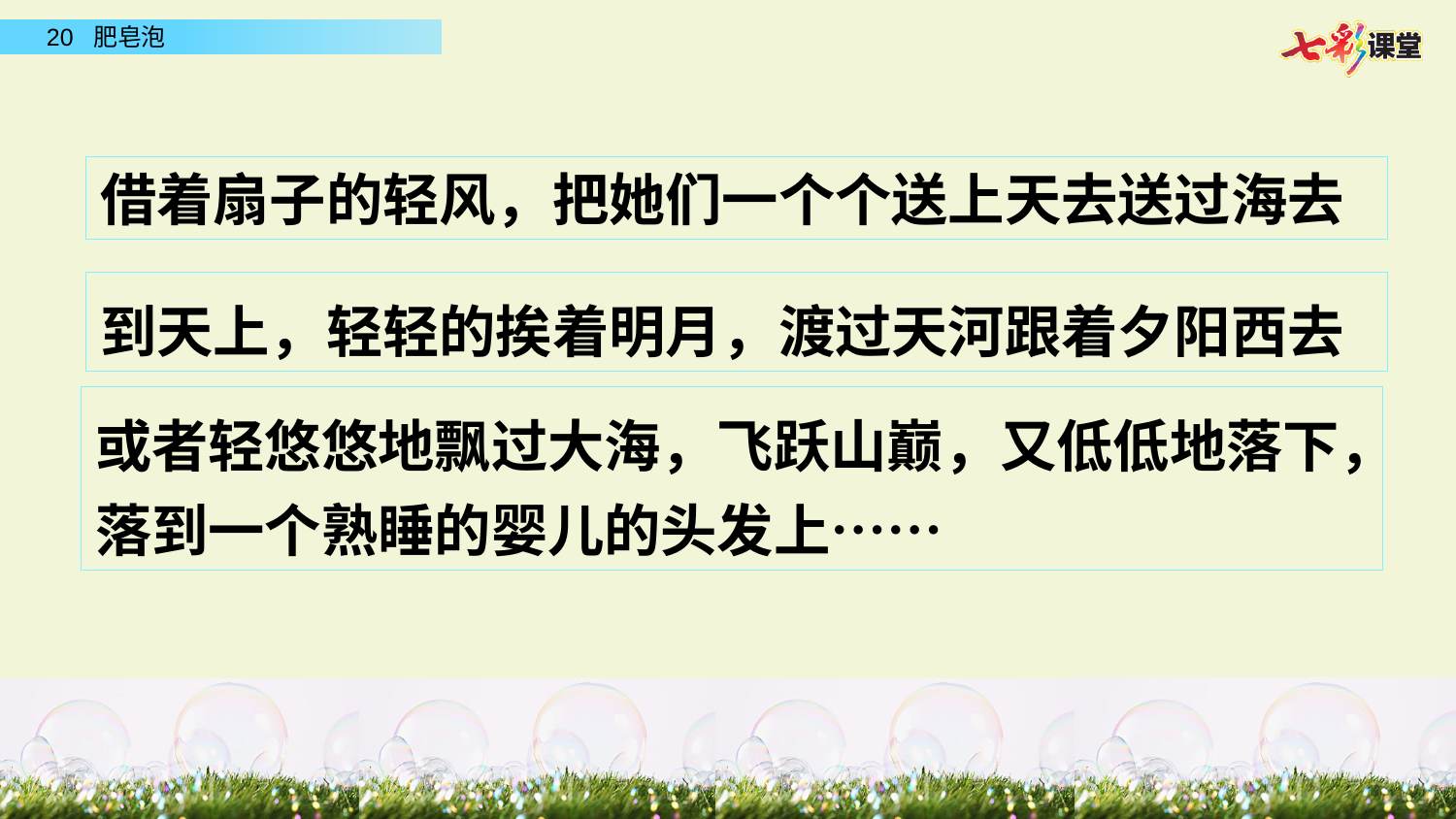

借着扇子的轻风，把她们一个个送上天去送过海去
到天上，轻轻的挨着明月，渡过天河跟着夕阳西去
或者轻悠悠地飘过大海，飞跃山巅，又低低地落下，落到一个熟睡的婴儿的头发上……